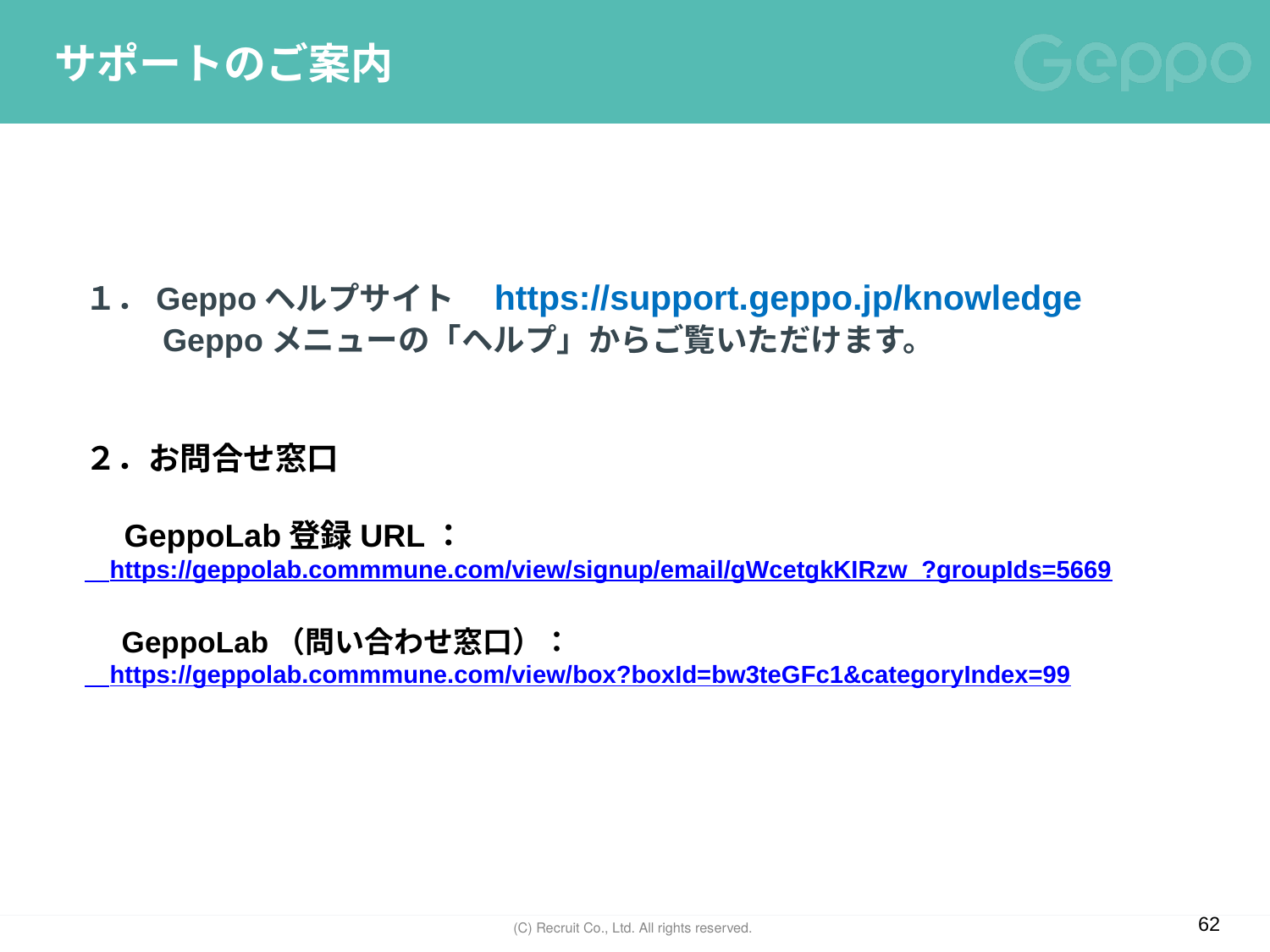

# サポートのご案内
１．Geppoヘルプサイト　https://support.geppo.jp/knowledge
　　Geppoメニューの「ヘルプ」からご覧いただけます。
２．お問合せ窓口

　GeppoLab登録URL：
　https://geppolab.commmune.com/view/signup/email/gWcetgkKIRzw_?groupIds=5669

　GeppoLab（問い合わせ窓口）：
　https://geppolab.commmune.com/view/box?boxId=bw3teGFc1&categoryIndex=99

62